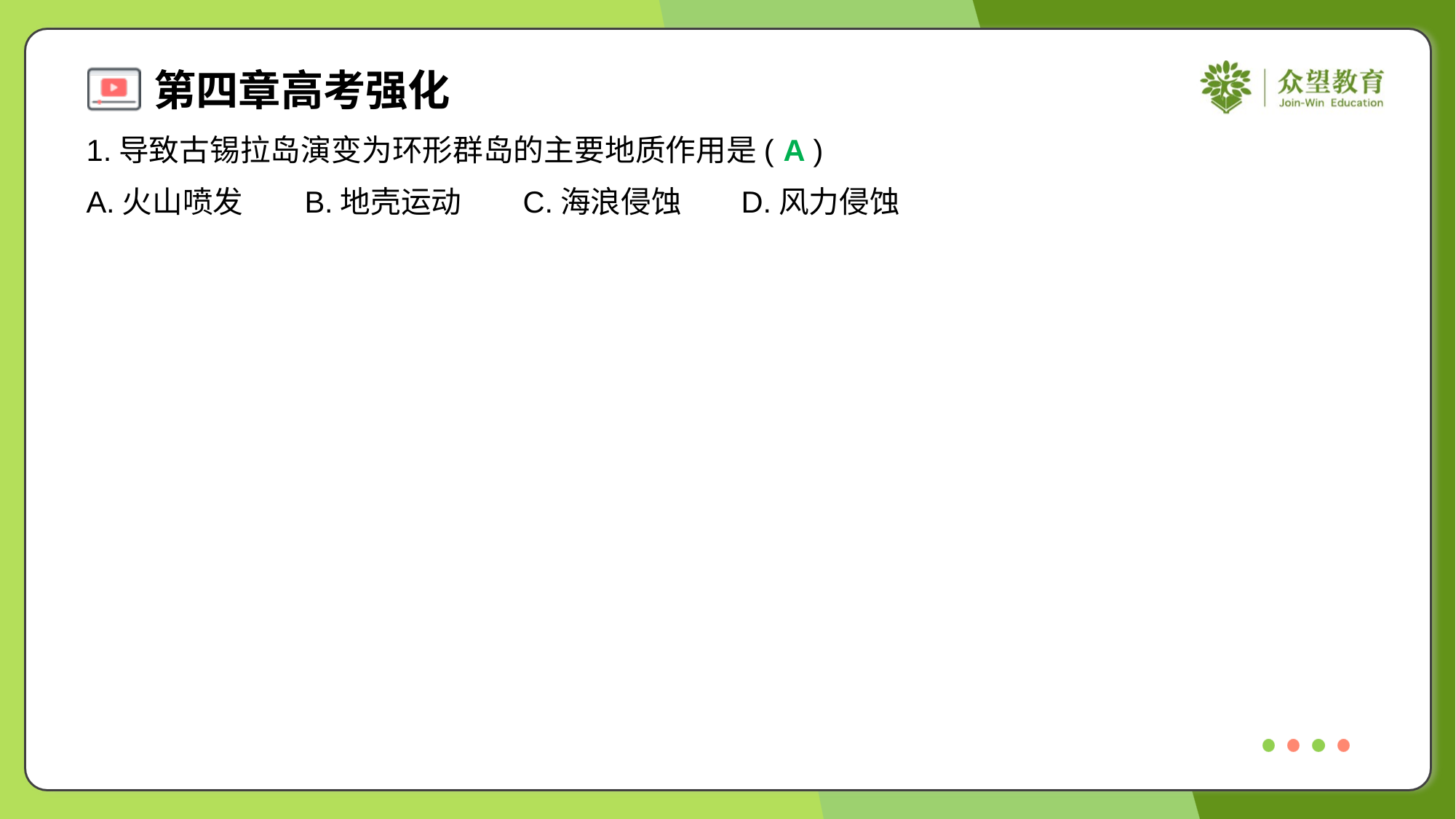

1.导致古锡拉岛演变为环形群岛的主要地质作用是(     )
A
A.火山喷发	B.地壳运动	C.海浪侵蚀	D.风力侵蚀